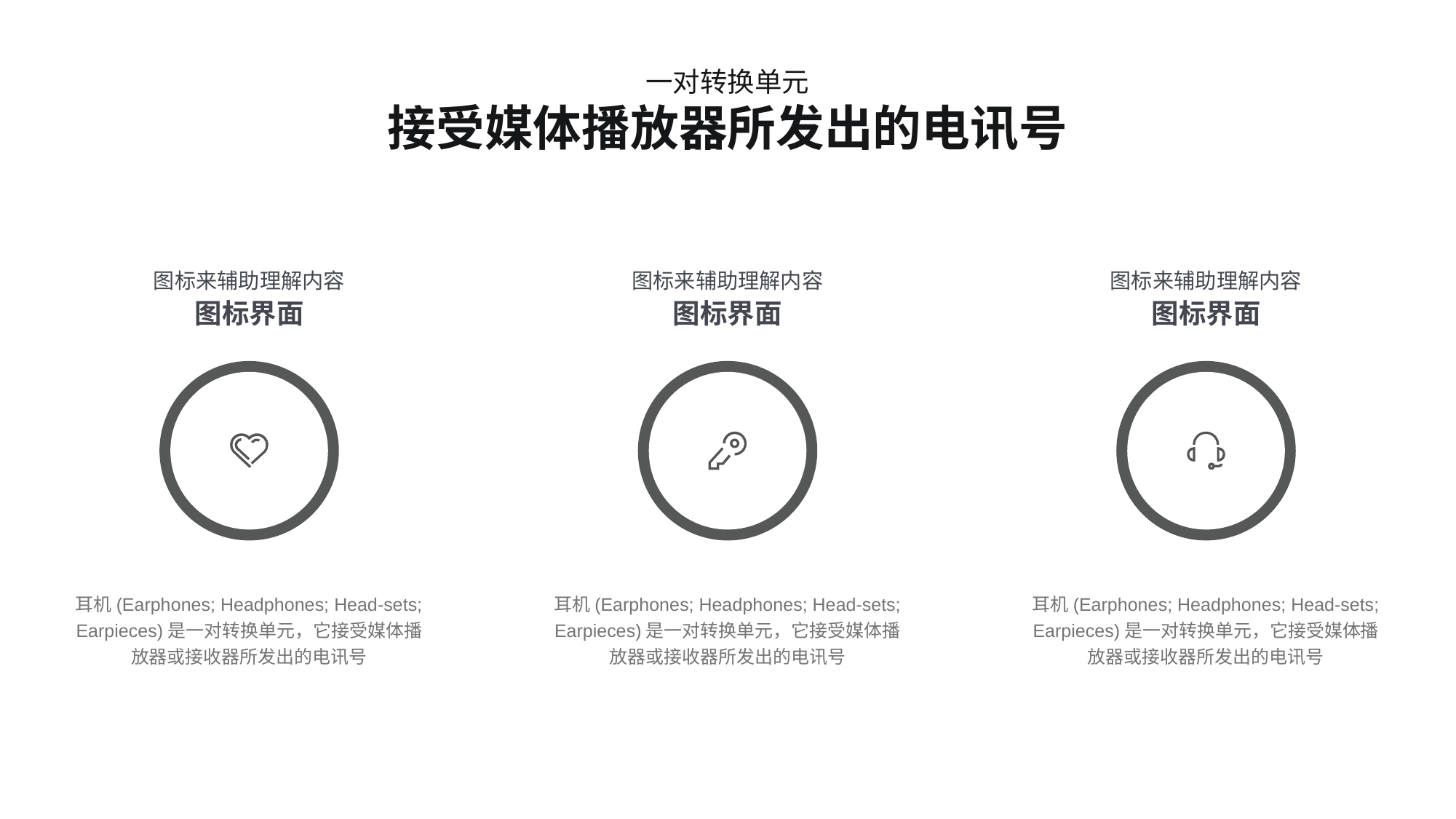

一对转换单元
接受媒体播放器所发出的电讯号

图标来辅助理解内容
图标界面
图标来辅助理解内容
图标界面
图标来辅助理解内容
图标界面

耳机(Earphones; Headphones; Head-sets; Earpieces)是一对转换单元，它接受媒体播放器或接收器所发出的电讯号
耳机(Earphones; Headphones; Head-sets; Earpieces)是一对转换单元，它接受媒体播放器或接收器所发出的电讯号
耳机(Earphones; Headphones; Head-sets; Earpieces)是一对转换单元，它接受媒体播放器或接收器所发出的电讯号